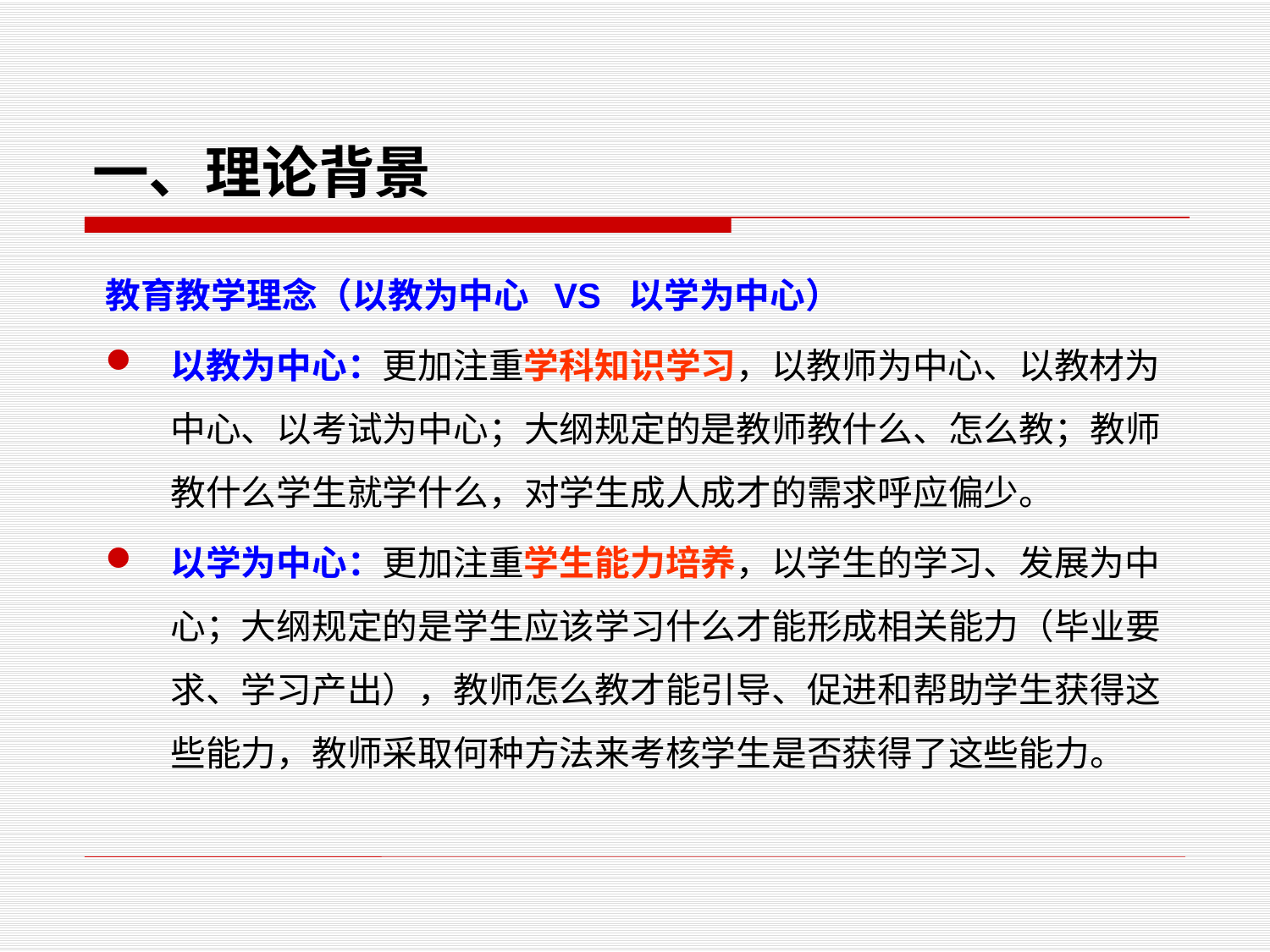

# 一、理论背景
教育教学理念（以教为中心  VS  以学为中心）
以教为中心：更加注重学科知识学习，以教师为中心、以教材为中心、以考试为中心；大纲规定的是教师教什么、怎么教；教师教什么学生就学什么，对学生成人成才的需求呼应偏少。
以学为中心：更加注重学生能力培养，以学生的学习、发展为中心；大纲规定的是学生应该学习什么才能形成相关能力（毕业要求、学习产出），教师怎么教才能引导、促进和帮助学生获得这些能力，教师采取何种方法来考核学生是否获得了这些能力。